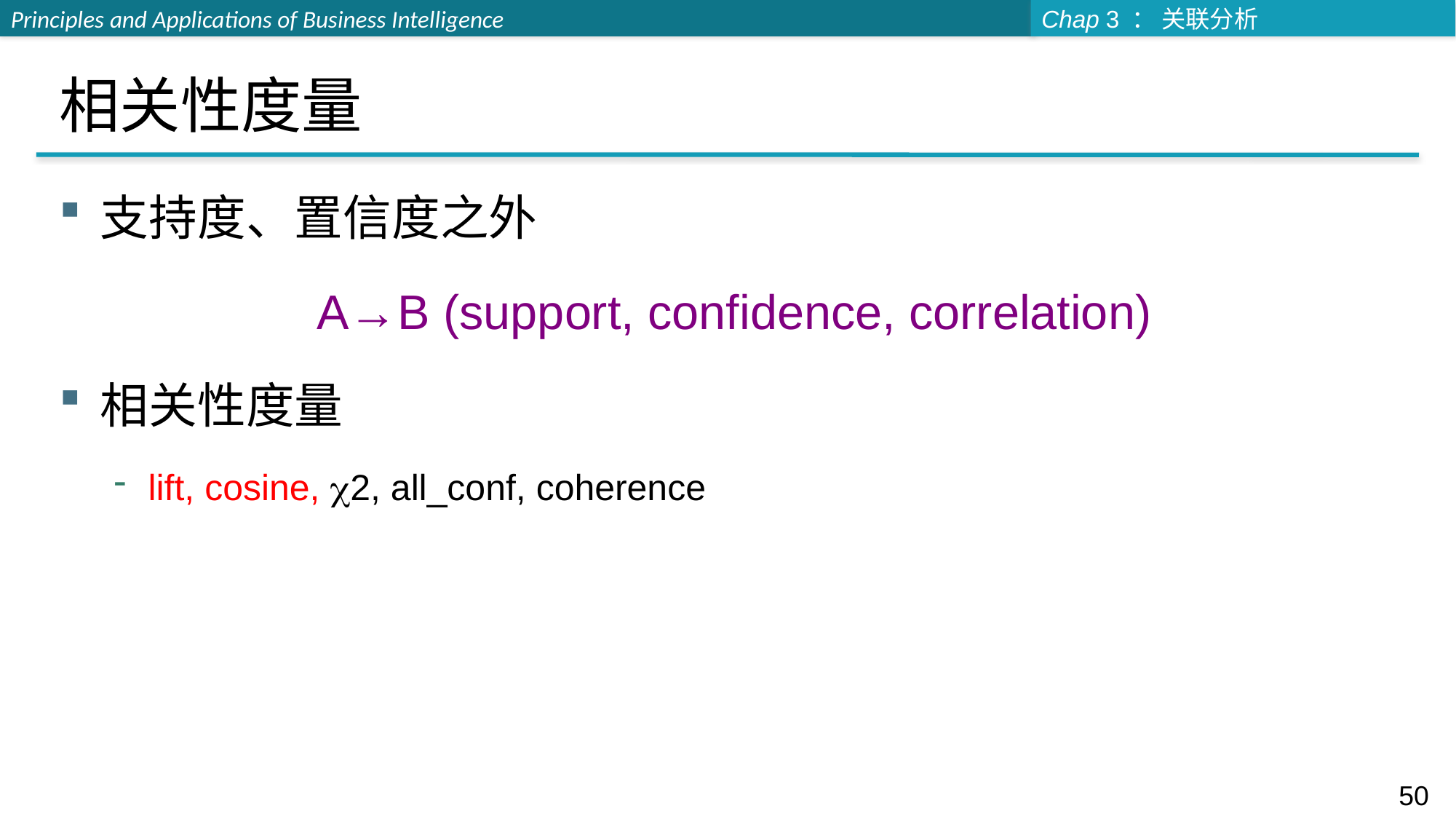

# 相关性度量
支持度、置信度之外
 A→B (support, confidence, correlation)
相关性度量
lift, cosine, χ2, all_conf, coherence